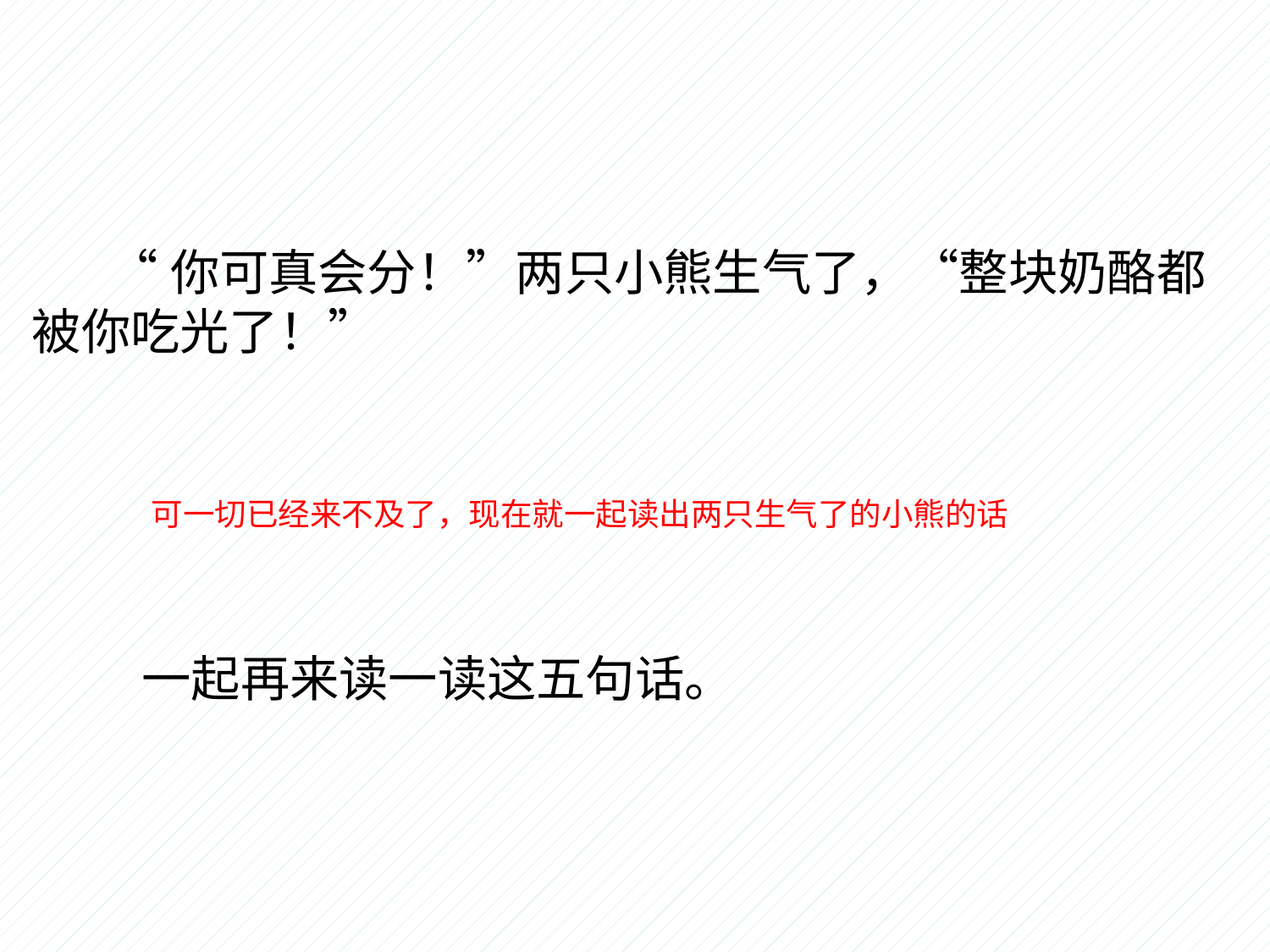

“你可真会分！”两只小熊生气了，“整块奶酪都被你吃光了！”
       可一切已经来不及了，现在就一起读出两只生气了的小熊的话
      一起再来读一读这五句话。